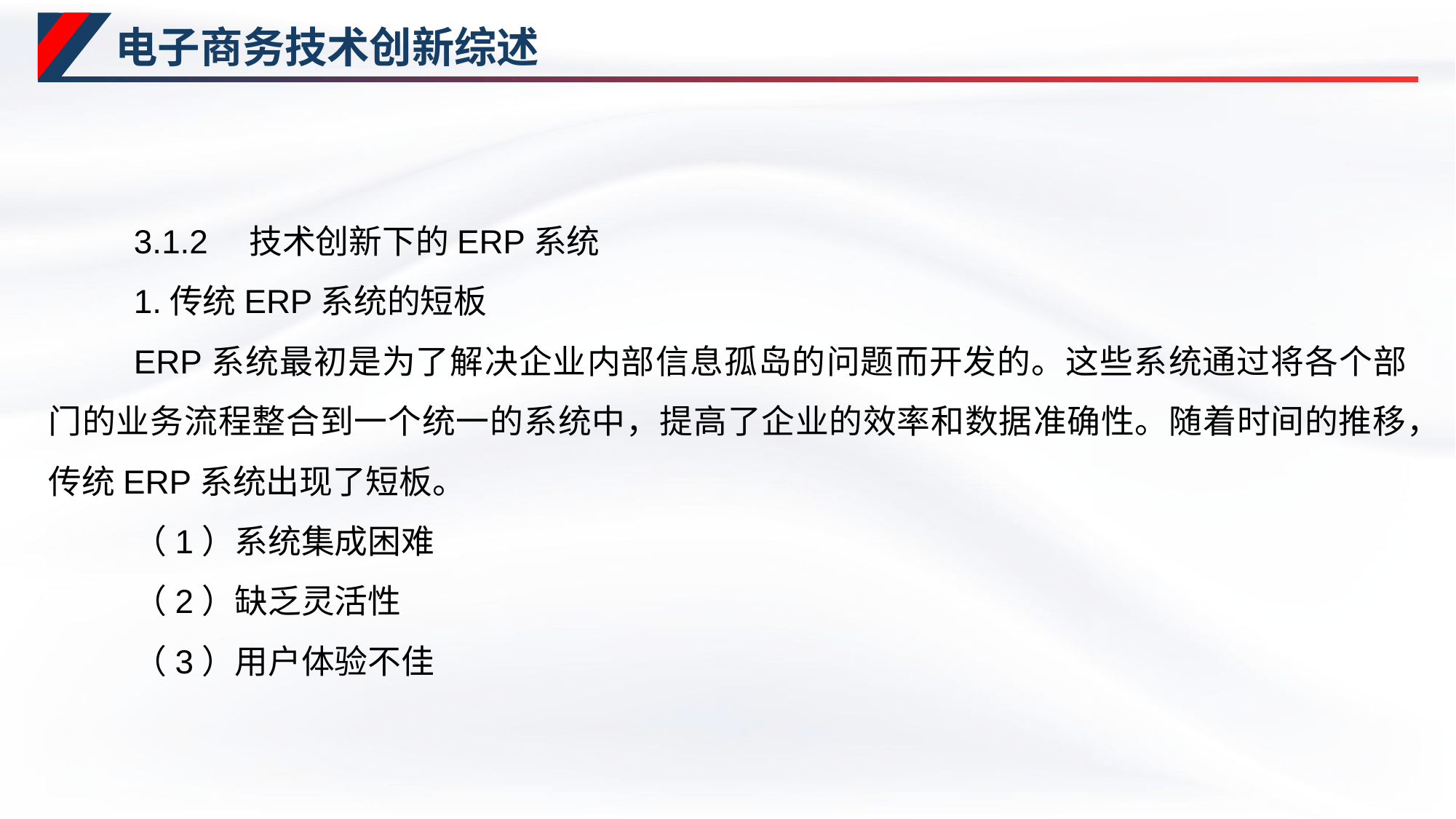

# 电子商务技术创新综述
3.1.2　技术创新下的ERP系统
1.传统ERP系统的短板
ERP系统最初是为了解决企业内部信息孤岛的问题而开发的。这些系统通过将各个部门的业务流程整合到一个统一的系统中，提高了企业的效率和数据准确性。随着时间的推移，传统ERP系统出现了短板。
（1）系统集成困难
（2）缺乏灵活性
（3）用户体验不佳